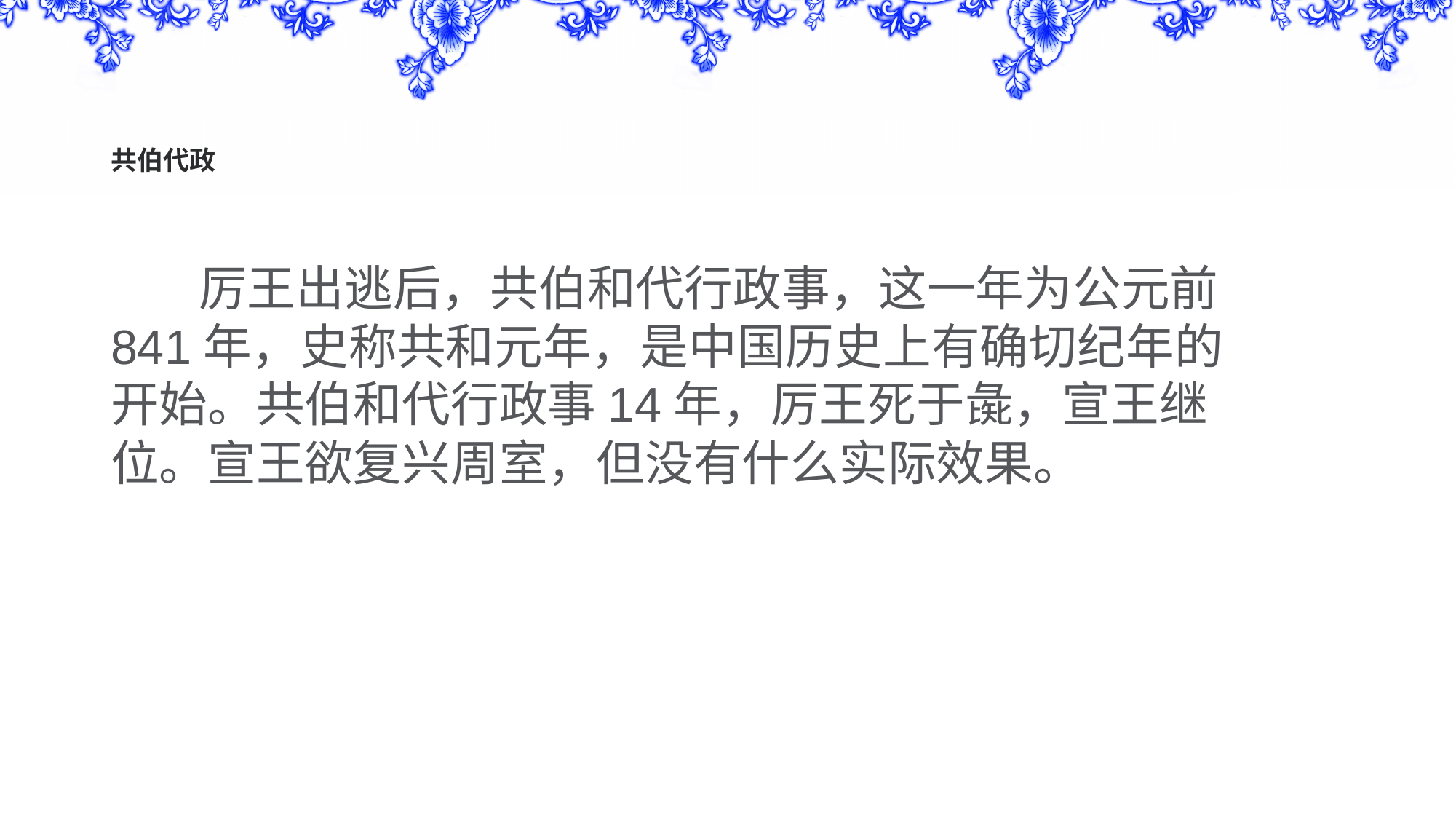

# 共伯代政
       厉王出逃后，共伯和代行政事，这一年为公元前841年，史称共和元年，是中国历史上有确切纪年的开始。共伯和代行政事14年，厉王死于彘，宣王继位。宣王欲复兴周室，但没有什么实际效果。